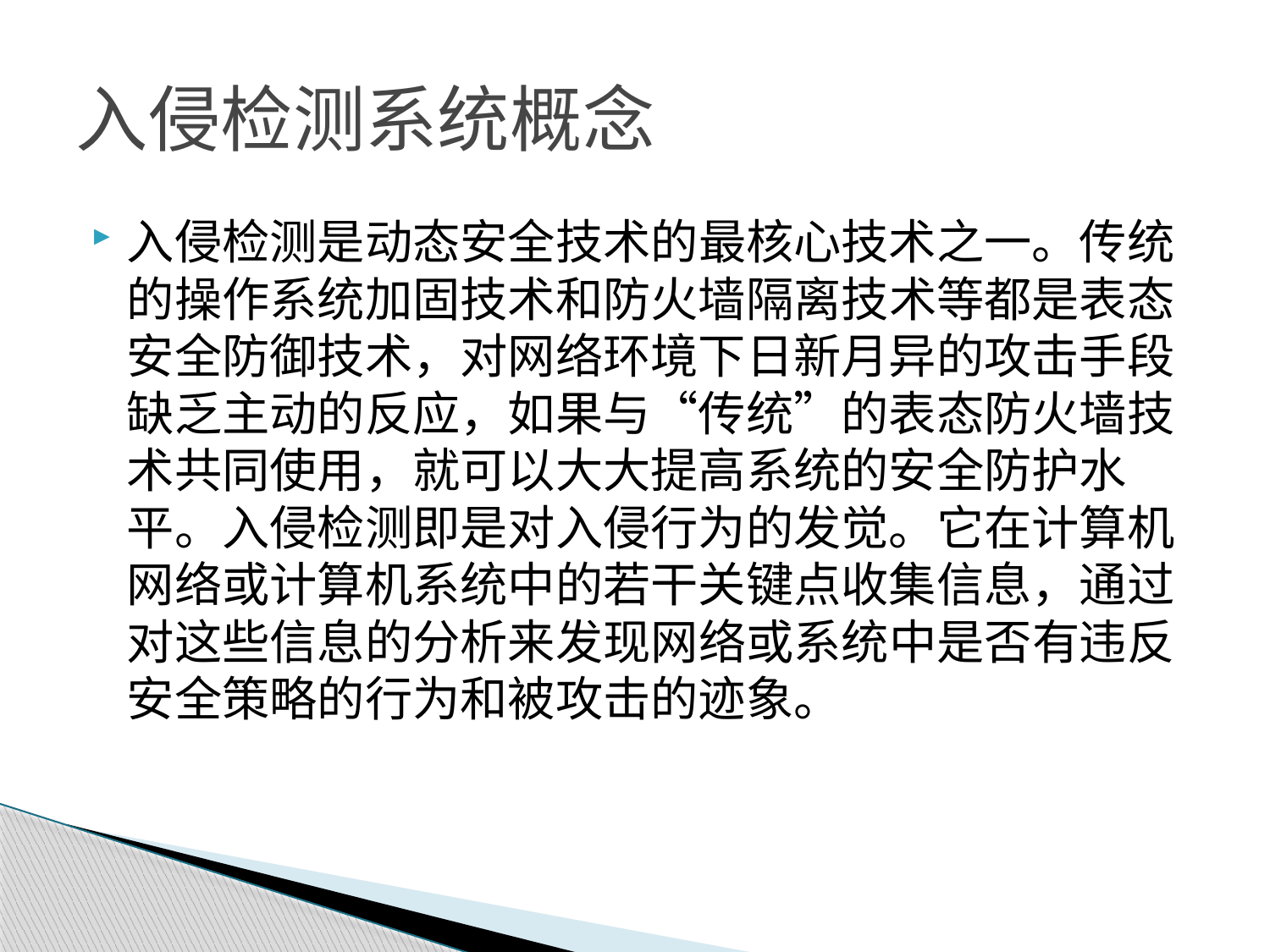

# 入侵检测系统概念
入侵检测是动态安全技术的最核心技术之一。传统的操作系统加固技术和防火墙隔离技术等都是表态安全防御技术，对网络环境下日新月异的攻击手段缺乏主动的反应，如果与“传统”的表态防火墙技术共同使用，就可以大大提高系统的安全防护水平。入侵检测即是对入侵行为的发觉。它在计算机网络或计算机系统中的若干关键点收集信息，通过对这些信息的分析来发现网络或系统中是否有违反安全策略的行为和被攻击的迹象。